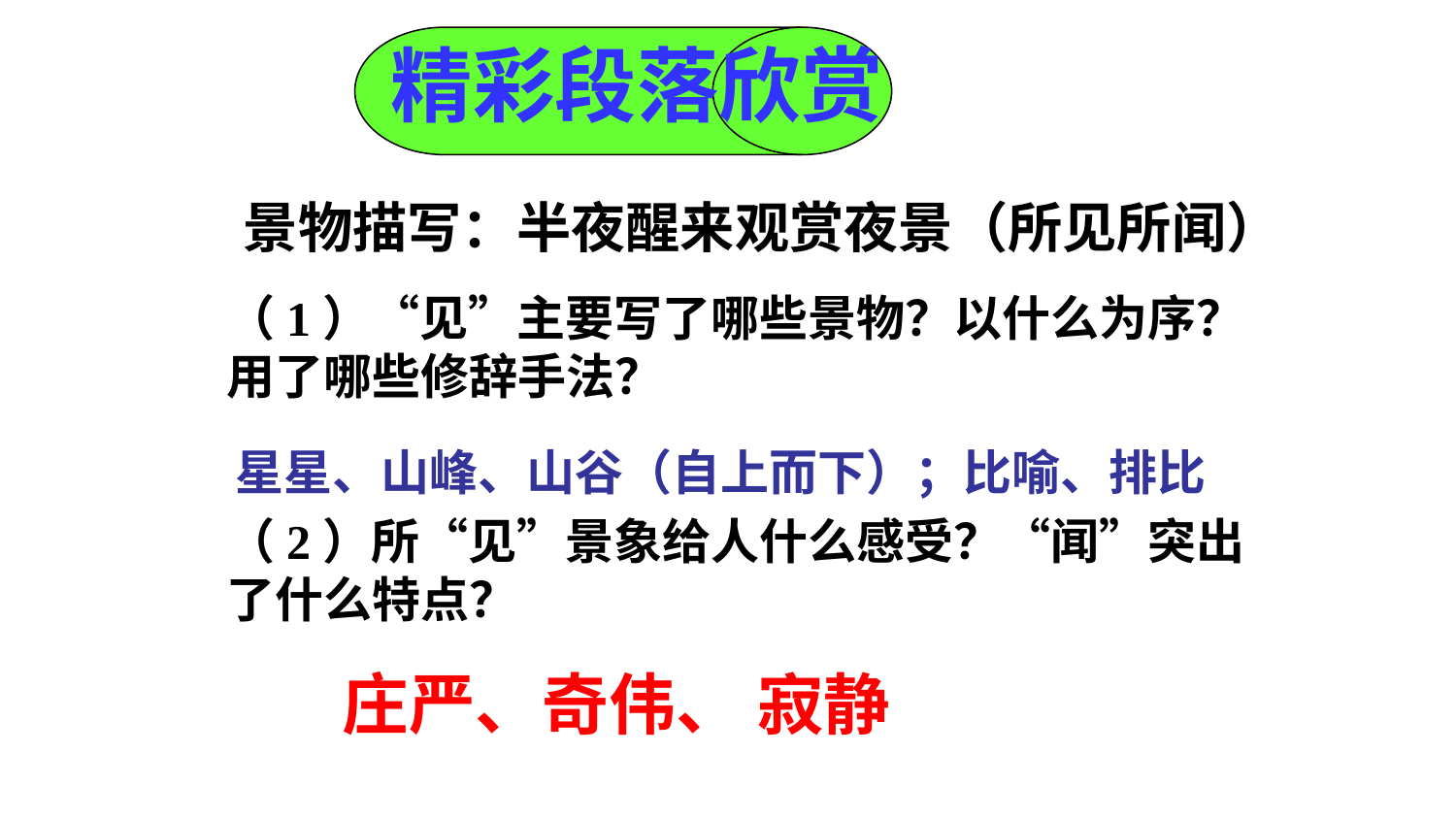

精彩段落欣赏
景物描写：半夜醒来观赏夜景（所见所闻）
（1）“见”主要写了哪些景物？以什么为序？用了哪些修辞手法？

（2）所“见”景象给人什么感受？“闻”突出了什么特点？

星星、山峰、山谷（自上而下）；比喻、排比

庄严、奇伟、 寂静